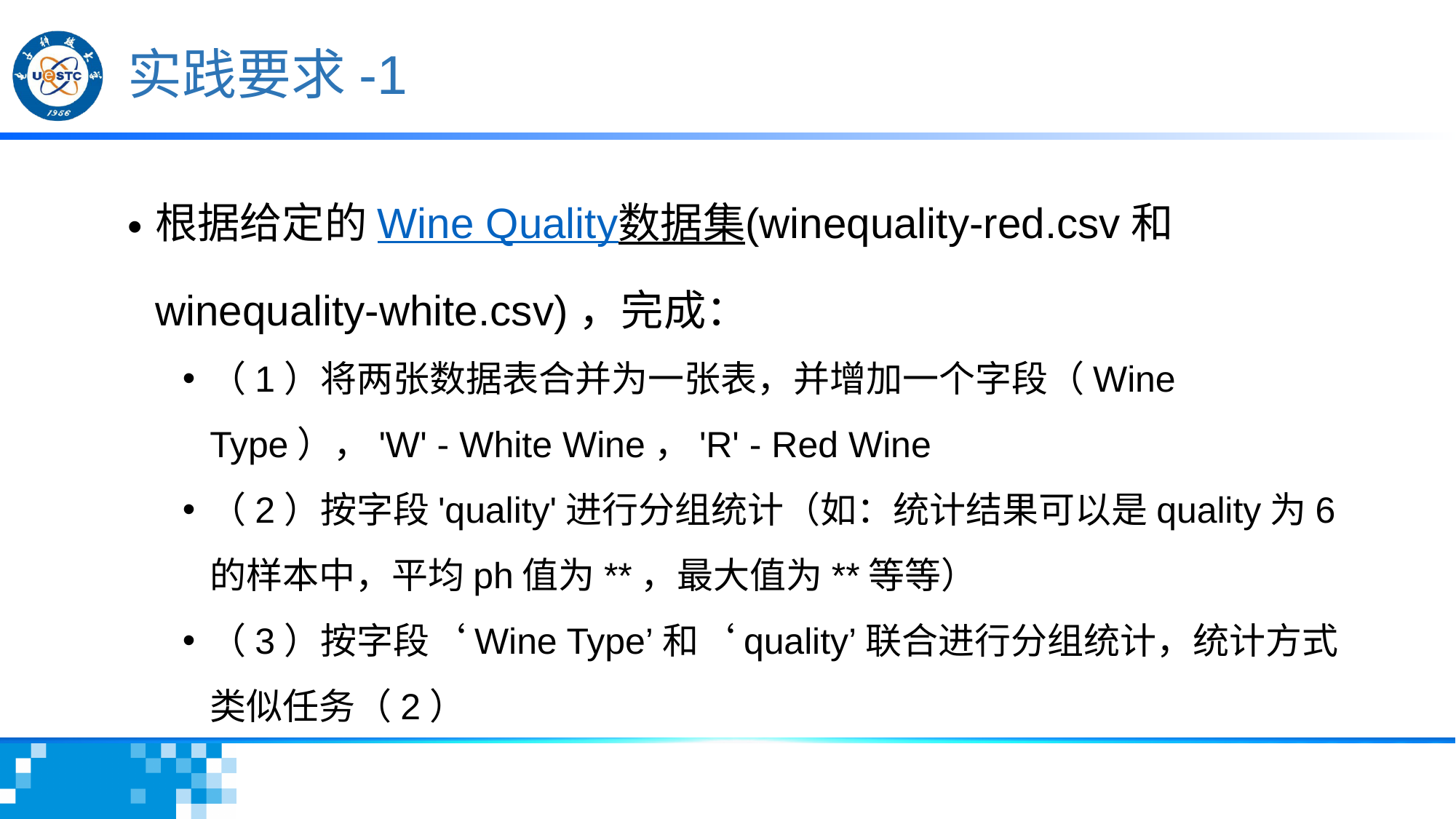

# 实践要求-1
根据给定的Wine Quality数据集(winequality-red.csv和winequality-white.csv)，完成：
（1）将两张数据表合并为一张表，并增加一个字段（Wine Type），'W' - White Wine，'R' - Red Wine
（2）按字段'quality'进行分组统计（如：统计结果可以是quality为6的样本中，平均ph值为**，最大值为**等等）
（3）按字段‘Wine Type’和‘quality’联合进行分组统计，统计方式类似任务（2）